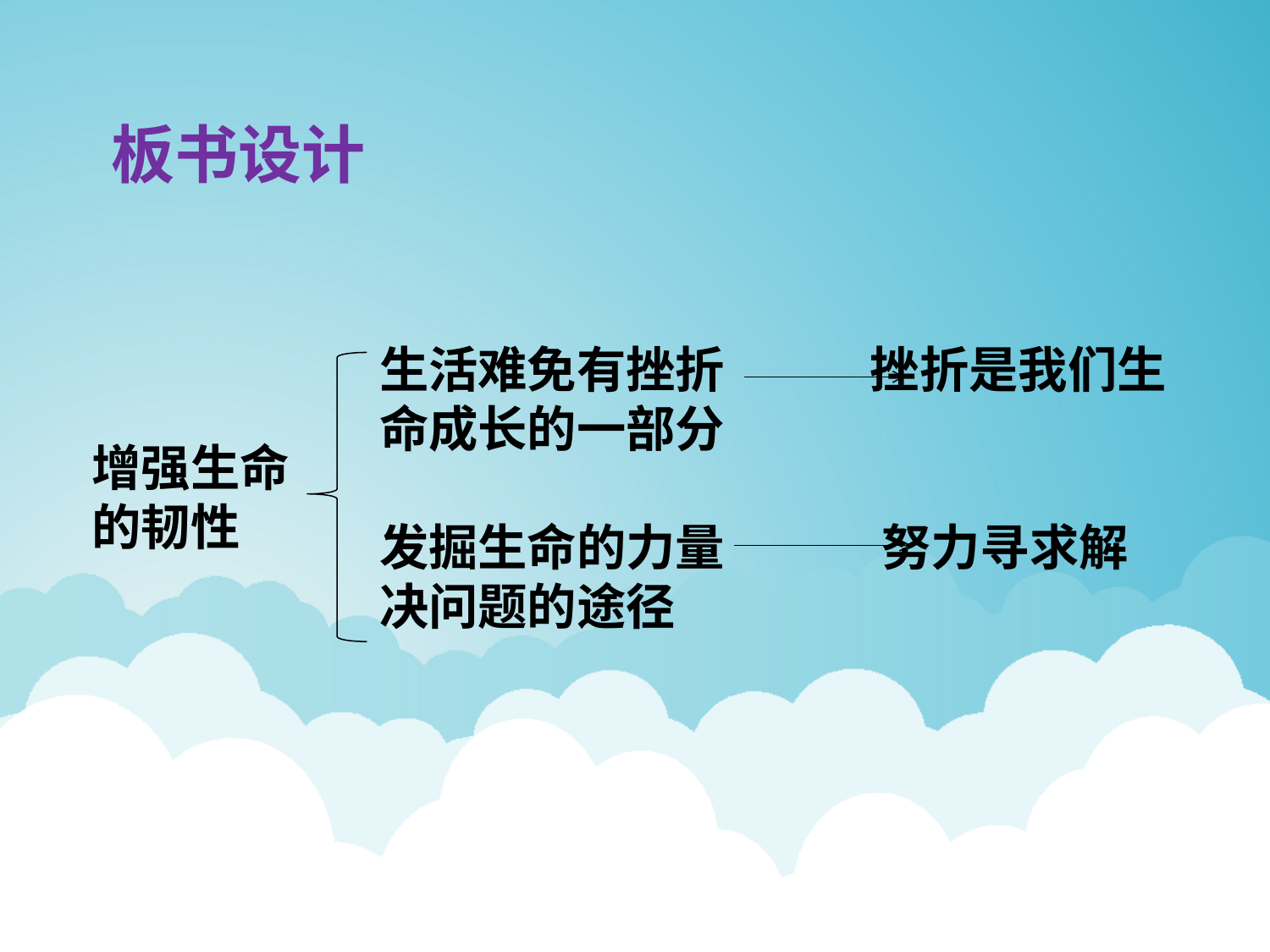

板书设计
生活难免有挫折             挫折是我们生命成长的一部分

发掘生命的力量              努力寻求解决问题的途径

增强生命的韧性